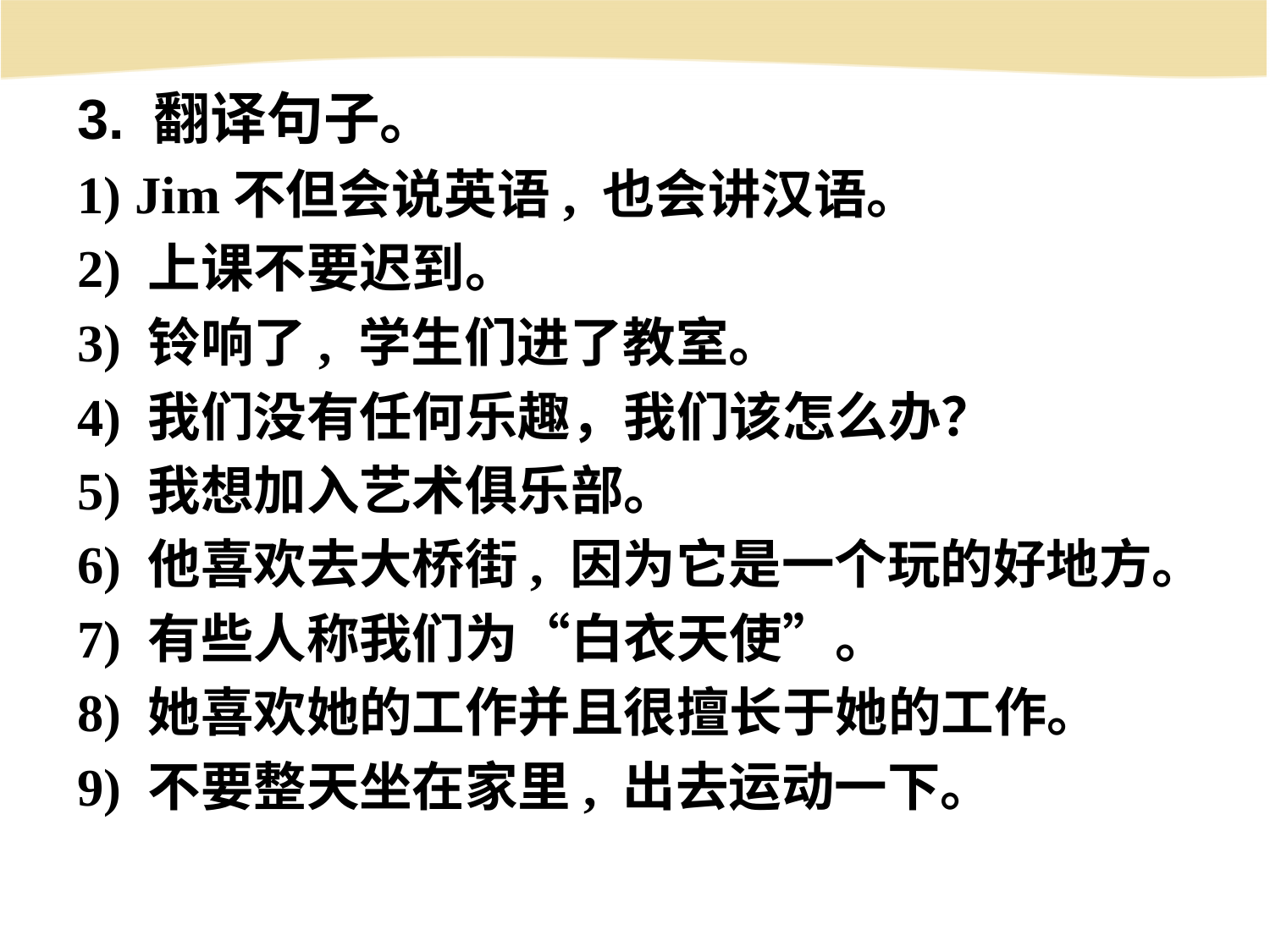

3. 翻译句子。
1) Jim不但会说英语, 也会讲汉语。
2) 上课不要迟到。
3) 铃响了, 学生们进了教室。
4) 我们没有任何乐趣，我们该怎么办？
5) 我想加入艺术俱乐部。
6) 他喜欢去大桥街, 因为它是一个玩的好地方。
7) 有些人称我们为“白衣天使”。
8) 她喜欢她的工作并且很擅长于她的工作。
9) 不要整天坐在家里, 出去运动一下。